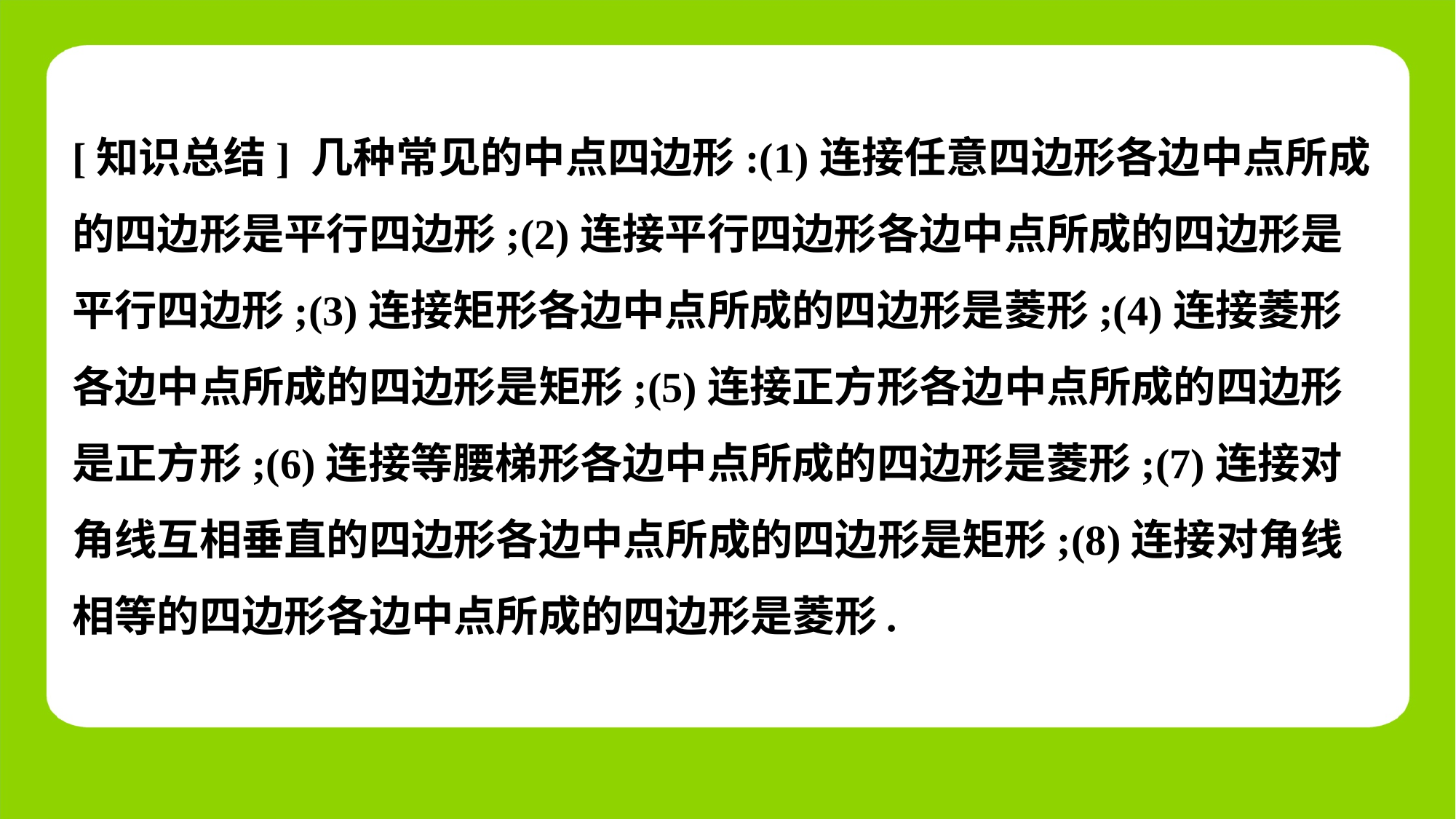

[知识总结] 几种常见的中点四边形:(1)连接任意四边形各边中点所成的四边形是平行四边形;(2)连接平行四边形各边中点所成的四边形是平行四边形;(3)连接矩形各边中点所成的四边形是菱形;(4)连接菱形各边中点所成的四边形是矩形;(5)连接正方形各边中点所成的四边形是正方形;(6)连接等腰梯形各边中点所成的四边形是菱形;(7)连接对角线互相垂直的四边形各边中点所成的四边形是矩形;(8)连接对角线相等的四边形各边中点所成的四边形是菱形.